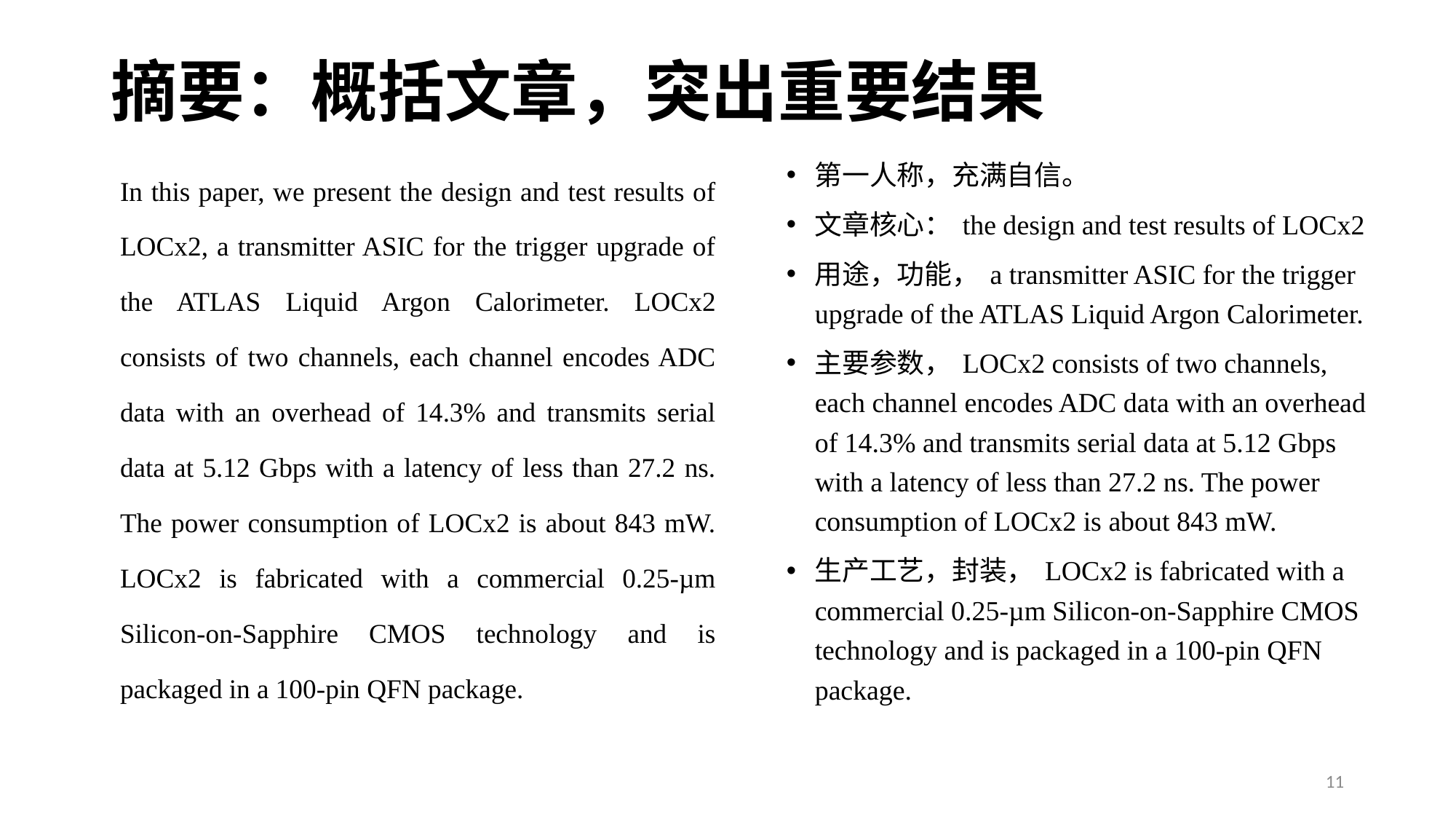

# 摘要：概括文章，突出重要结果
In this paper, we present the design and test results of LOCx2, a transmitter ASIC for the trigger upgrade of the ATLAS Liquid Argon Calorimeter. LOCx2 consists of two channels, each channel encodes ADC data with an overhead of 14.3% and transmits serial data at 5.12 Gbps with a latency of less than 27.2 ns. The power consumption of LOCx2 is about 843 mW. LOCx2 is fabricated with a commercial 0.25-µm Silicon-on-Sapphire CMOS technology and is packaged in a 100-pin QFN package.
第一人称，充满自信。
文章核心： the design and test results of LOCx2
用途，功能， a transmitter ASIC for the trigger upgrade of the ATLAS Liquid Argon Calorimeter.
主要参数， LOCx2 consists of two channels, each channel encodes ADC data with an overhead of 14.3% and transmits serial data at 5.12 Gbps with a latency of less than 27.2 ns. The power consumption of LOCx2 is about 843 mW.
生产工艺，封装， LOCx2 is fabricated with a commercial 0.25-µm Silicon-on-Sapphire CMOS technology and is packaged in a 100-pin QFN package.
11